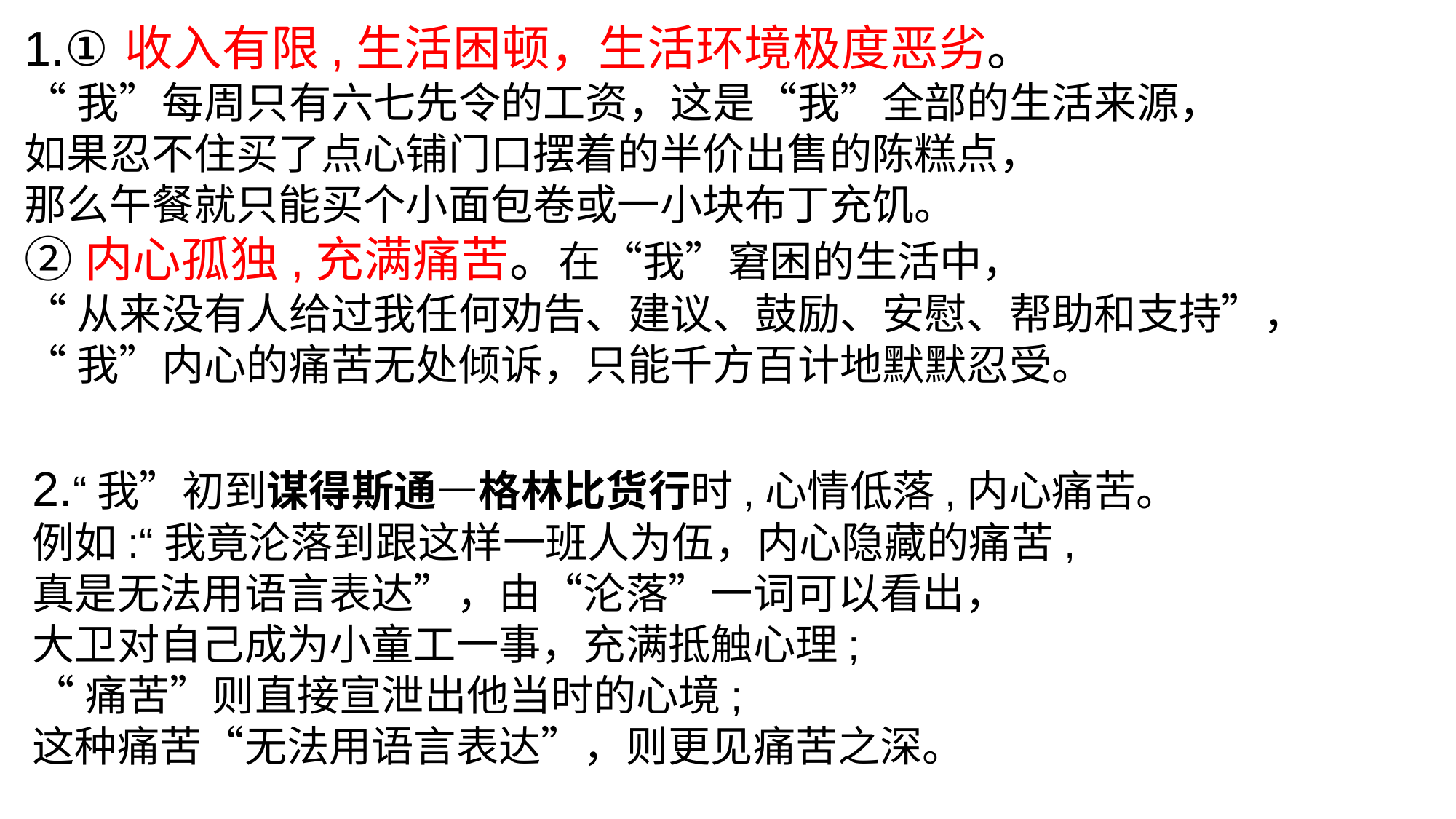

1.①收入有限,生活困顿，生活环境极度恶劣。
“我”每周只有六七先令的工资，这是“我”全部的生活来源，
如果忍不住买了点心铺门口摆着的半价出售的陈糕点，
那么午餐就只能买个小面包卷或一小块布丁充饥。
②内心孤独,充满痛苦。在“我”窘困的生活中，
“从来没有人给过我任何劝告、建议、鼓励、安慰、帮助和支持”，
“我”内心的痛苦无处倾诉，只能千方百计地默默忍受。
2.“我”初到谋得斯通—格林比货行时,心情低落,内心痛苦。
例如:“我竟沦落到跟这样一班人为伍，内心隐藏的痛苦,
真是无法用语言表达”，由“沦落”一词可以看出，
大卫对自己成为小童工一事，充满抵触心理;
“痛苦”则直接宣泄出他当时的心境;
这种痛苦“无法用语言表达”，则更见痛苦之深。